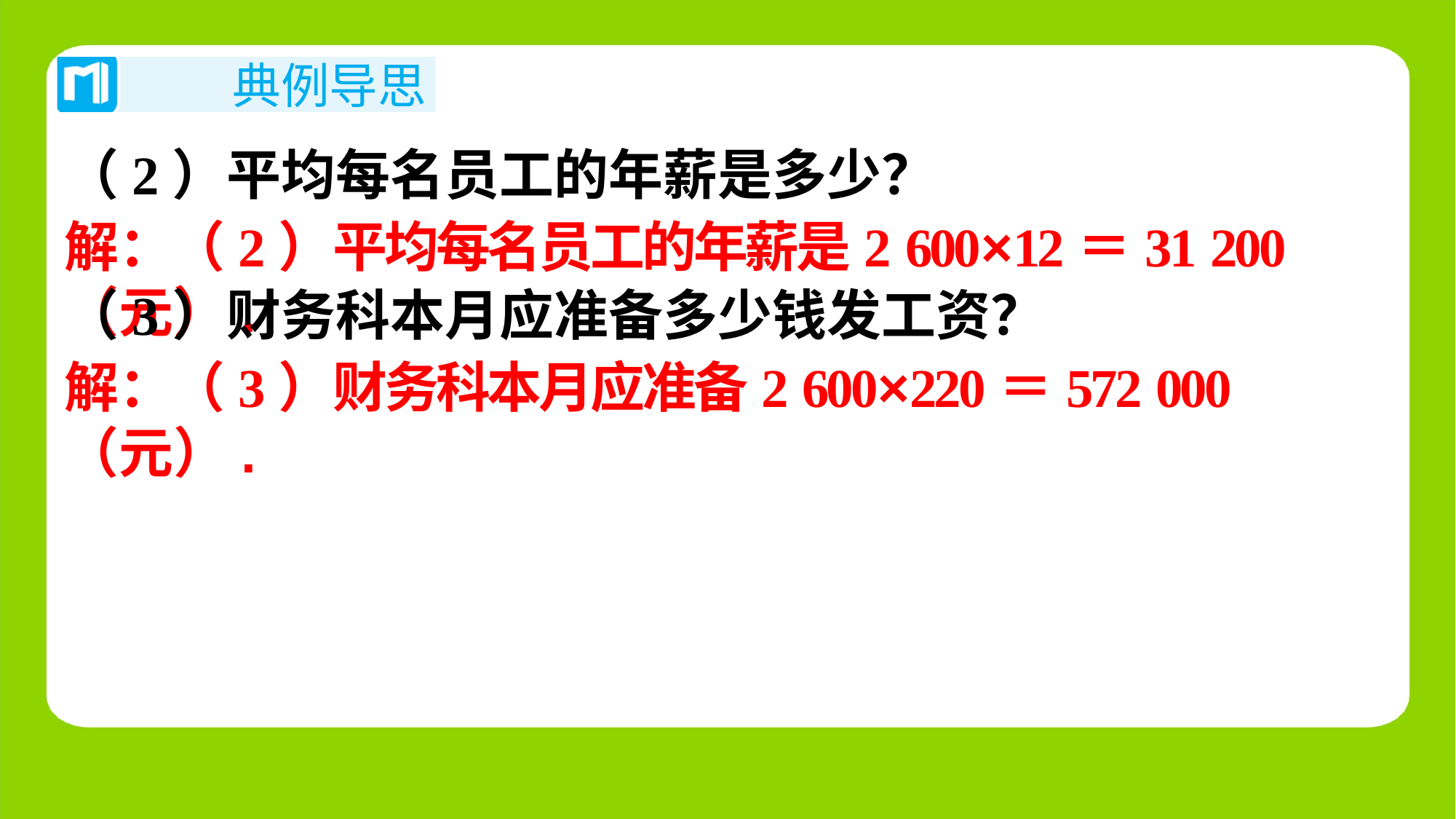

（2）平均每名员工的年薪是多少？
解：（2）平均每名员工的年薪是2 600×12＝31 200（元）.
（3）财务科本月应准备多少钱发工资？
解：（3）财务科本月应准备2 600×220＝572 000（元）.